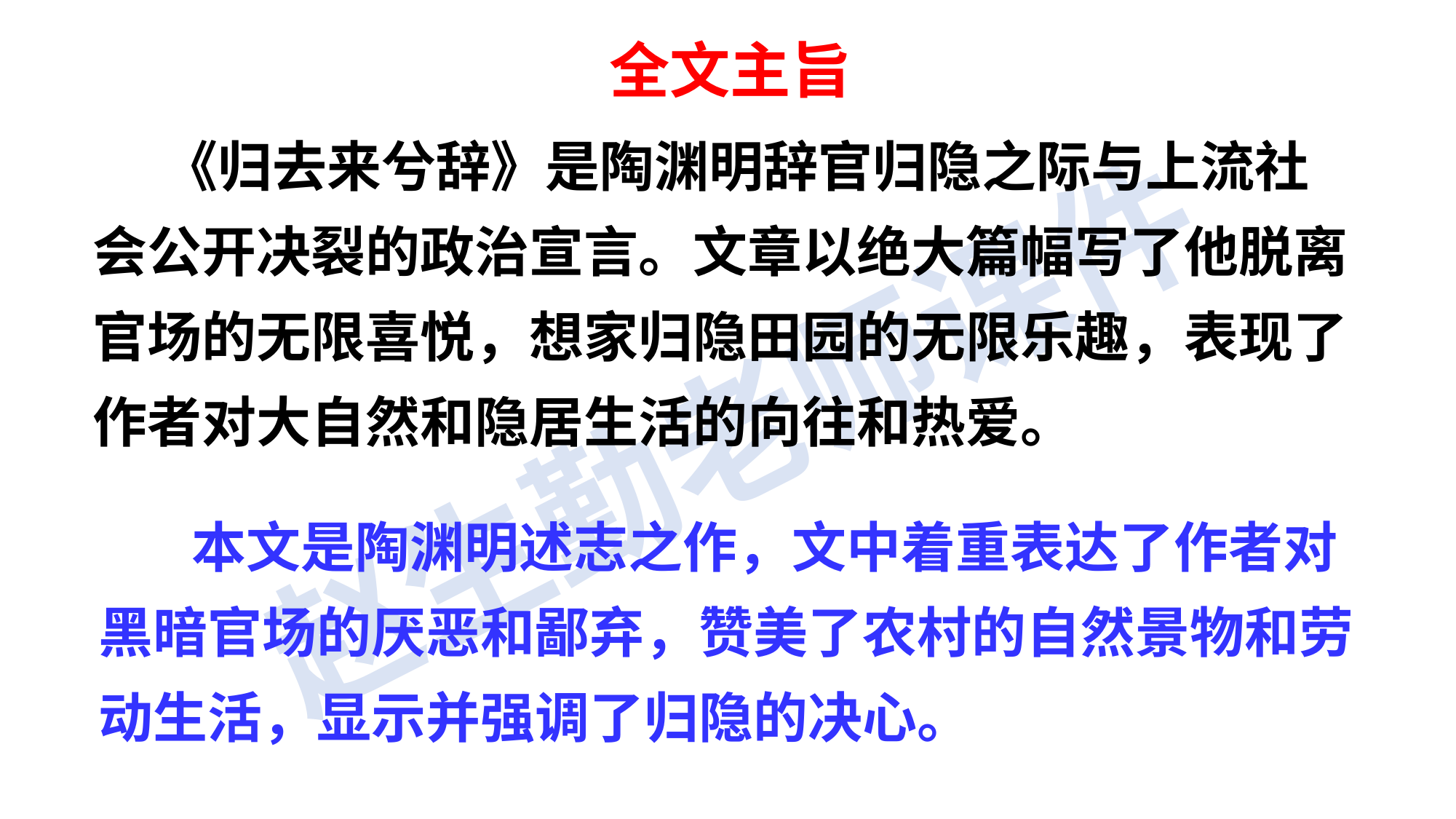

# 全文主旨
        《归去来兮辞》是陶渊明辞官归隐之际与上流社会公开决裂的政治宣言。文章以绝大篇幅写了他脱离官场的无限喜悦，想家归隐田园的无限乐趣，表现了作者对大自然和隐居生活的向往和热爱。

              本文是陶渊明述志之作，文中着重表达了作者对黑暗官场的厌恶和鄙弃，赞美了农村的自然景物和劳动生活，显示并强调了归隐的决心。